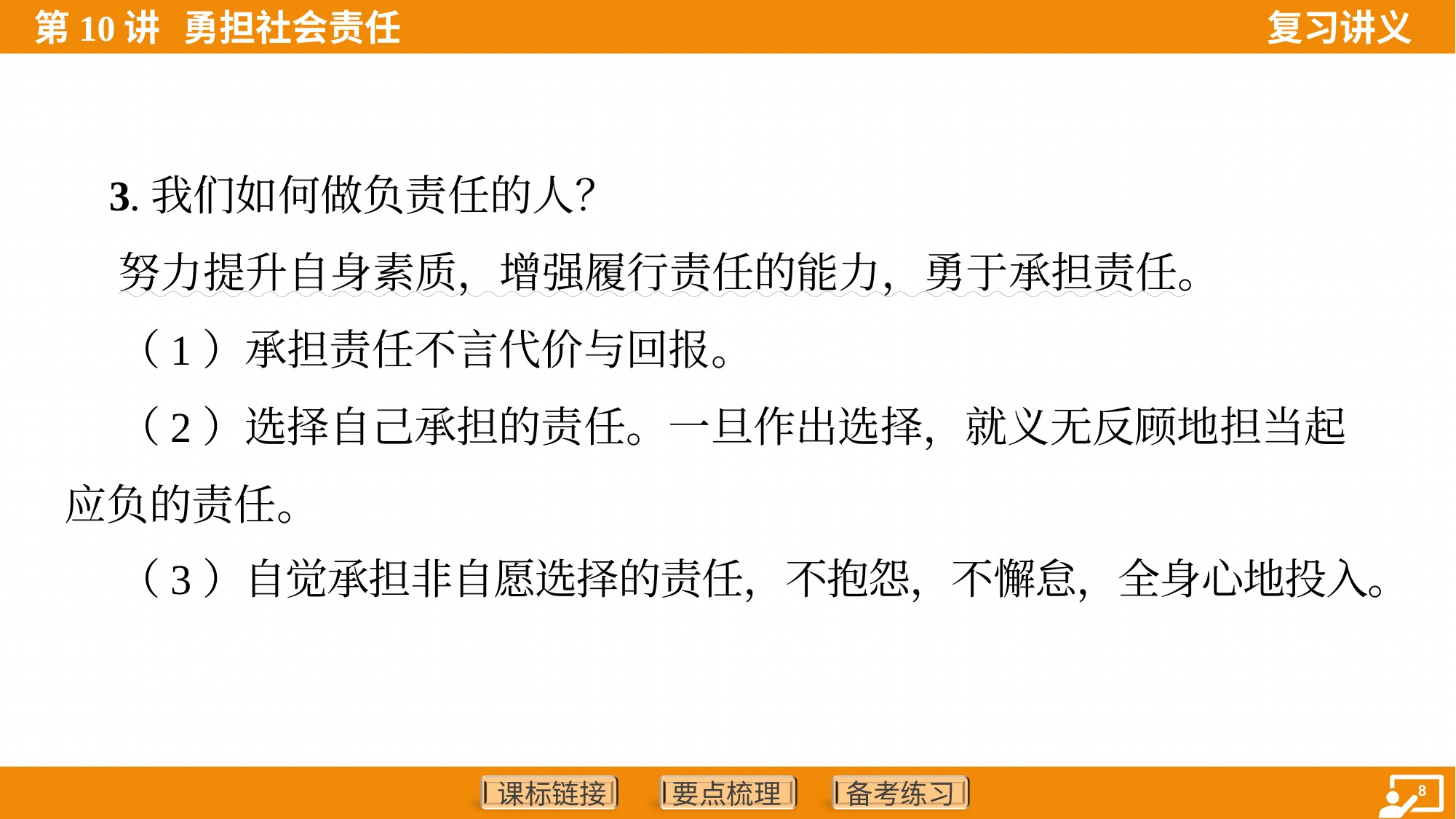

3.我们如何做负责任的人？
    努力提升自身素质，增强履行责任的能力，勇于承担责任。
    （1）承担责任不言代价与回报。
    （2）选择自己承担的责任。一旦作出选择，就义无反顾地担当起
应负的责任。
    （3）自觉承担非自愿选择的责任，不抱怨，不懈怠，全身心地投入。